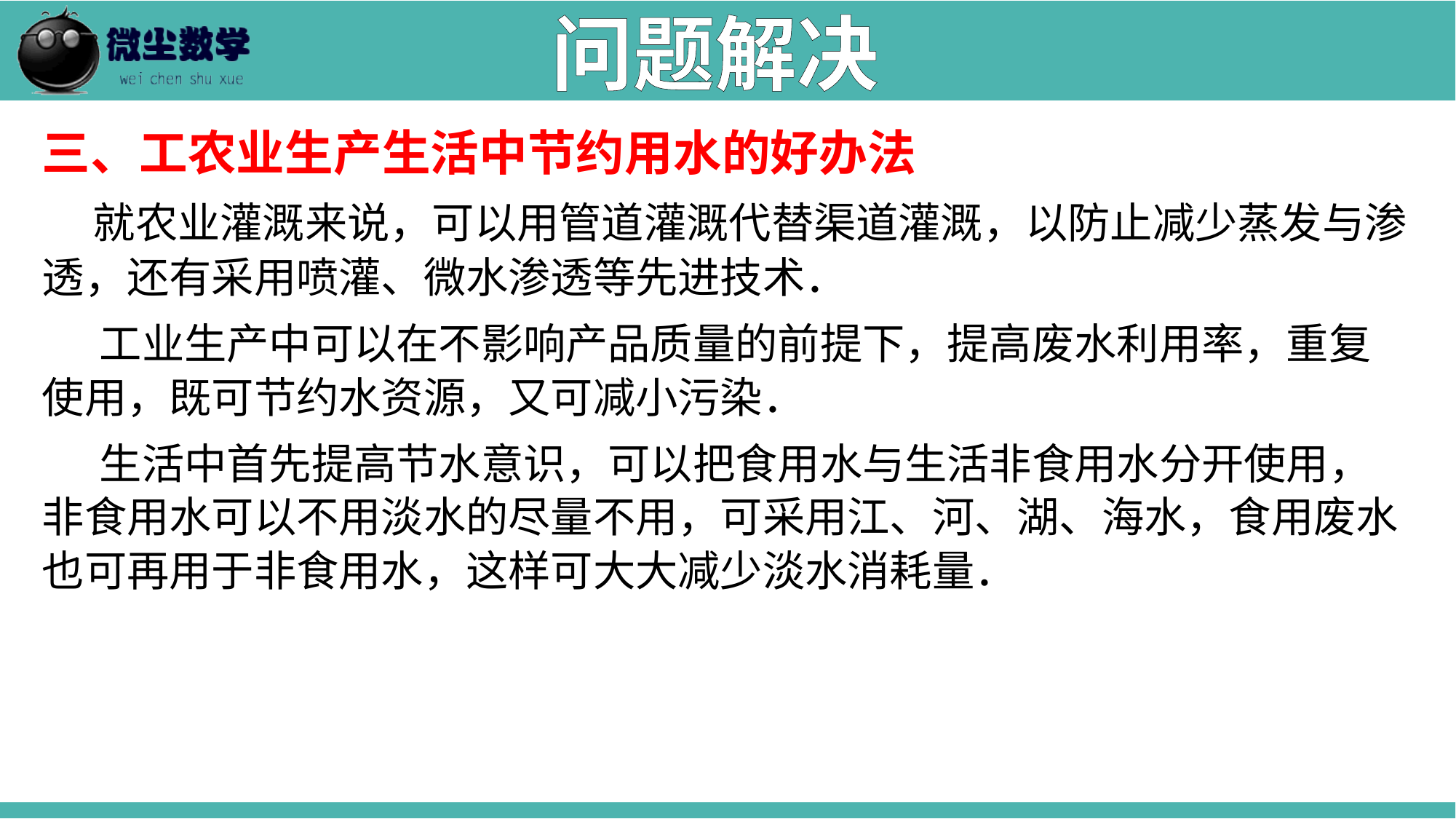

问题解决
三、工农业生产生活中节约用水的好办法
    就农业灌溉来说，可以用管道灌溉代替渠道灌溉，以防止减少蒸发与渗透，还有采用喷灌、微水渗透等先进技术．
     工业生产中可以在不影响产品质量的前提下，提高废水利用率，重复使用，既可节约水资源，又可减小污染．
     生活中首先提高节水意识，可以把食用水与生活非食用水分开使用，非食用水可以不用淡水的尽量不用，可采用江、河、湖、海水，食用废水也可再用于非食用水，这样可大大减少淡水消耗量．